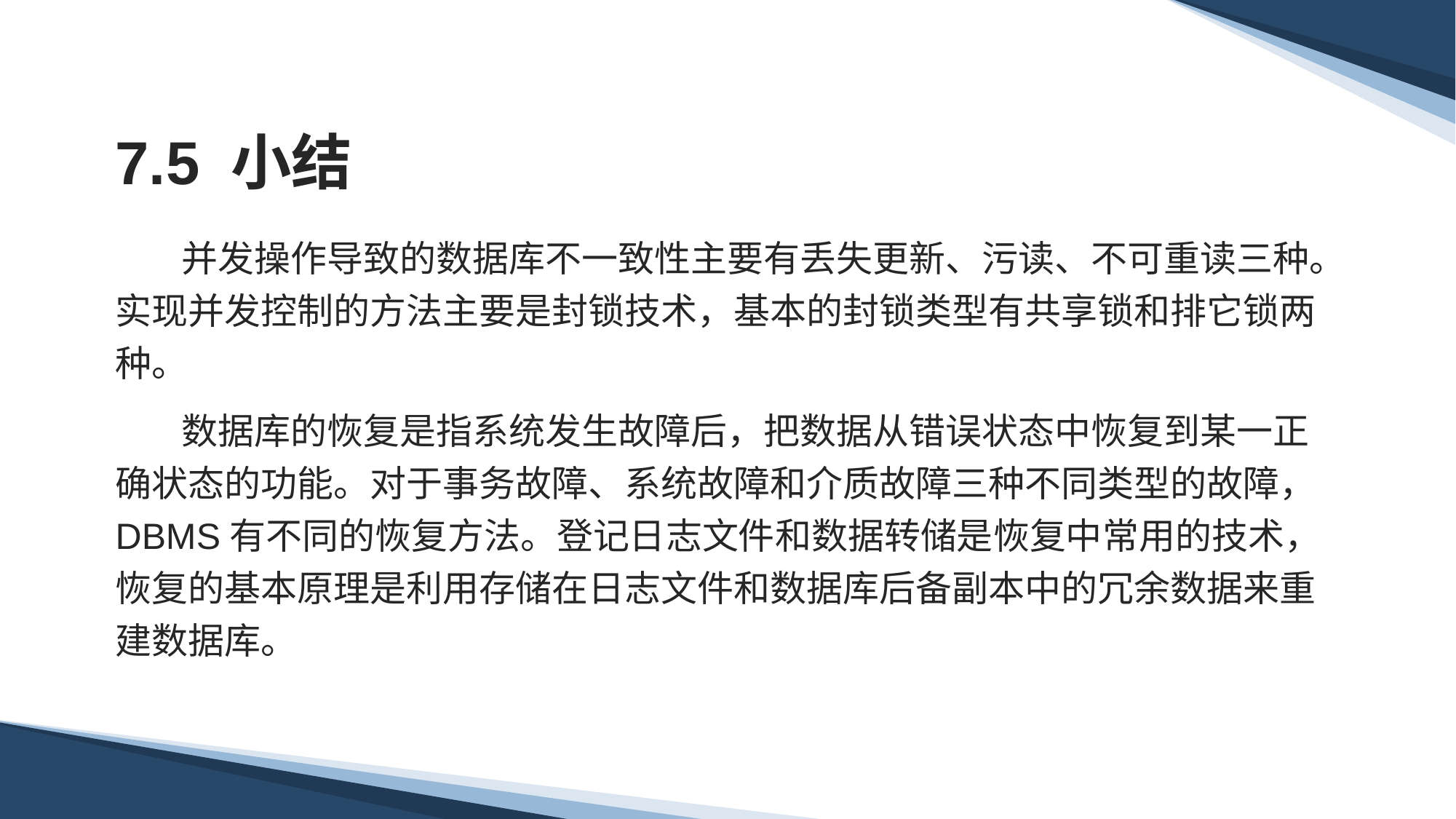

# 7.5 小结
       并发操作导致的数据库不一致性主要有丢失更新、污读、不可重读三种。实现并发控制的方法主要是封锁技术，基本的封锁类型有共享锁和排它锁两种。
       数据库的恢复是指系统发生故障后，把数据从错误状态中恢复到某一正确状态的功能。对于事务故障、系统故障和介质故障三种不同类型的故障，DBMS有不同的恢复方法。登记日志文件和数据转储是恢复中常用的技术，恢复的基本原理是利用存储在日志文件和数据库后备副本中的冗余数据来重建数据库。